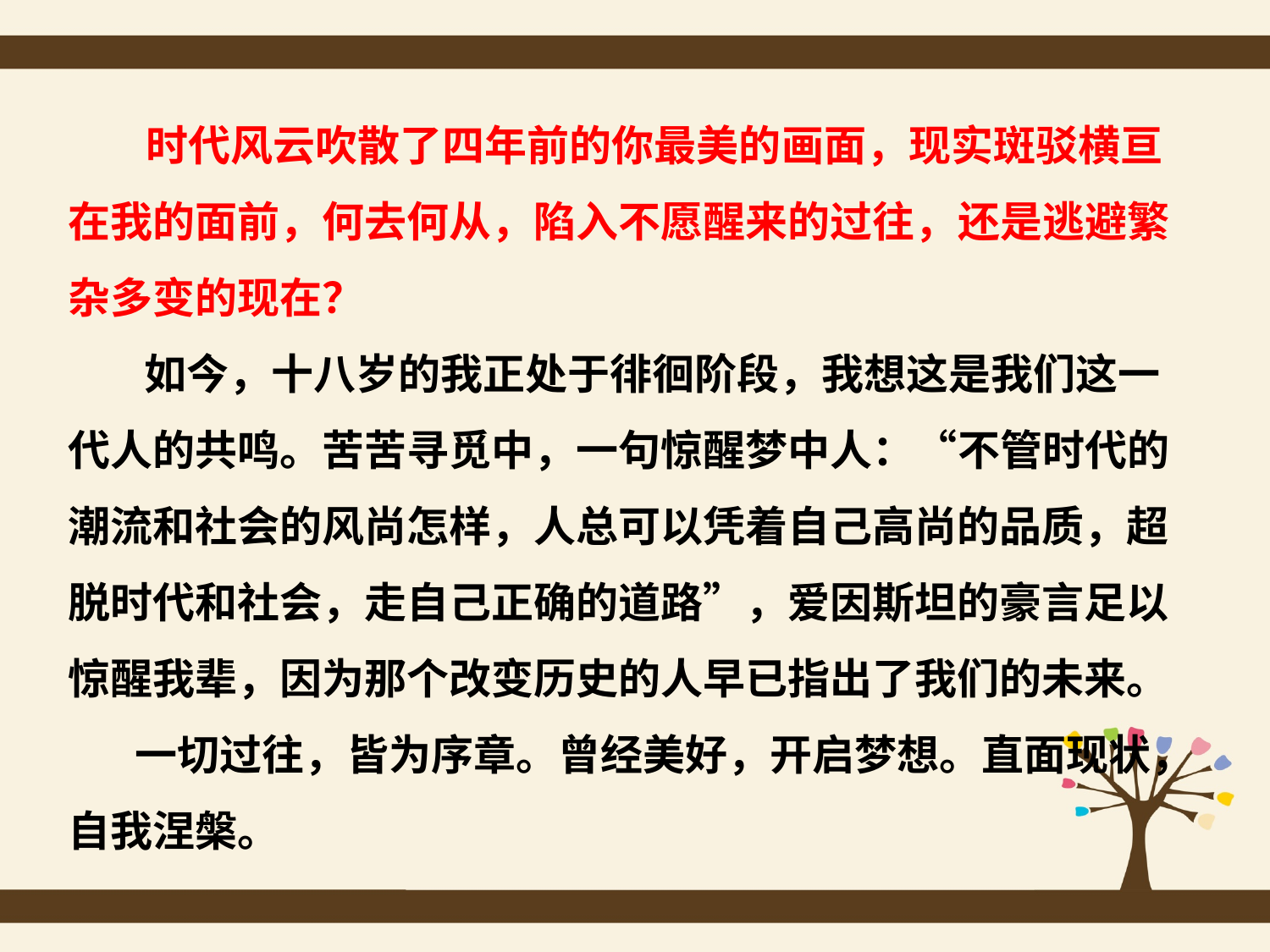

时代风云吹散了四年前的你最美的画面，现实斑驳横亘在我的面前，何去何从，陷入不愿醒来的过往，还是逃避繁杂多变的现在？
   如今，十八岁的我正处于徘徊阶段，我想这是我们这一代人的共鸣。苦苦寻觅中，一句惊醒梦中人：“不管时代的潮流和社会的风尚怎样，人总可以凭着自己高尚的品质，超脱时代和社会，走自己正确的道路”，爱因斯坦的豪言足以惊醒我辈，因为那个改变历史的人早已指出了我们的未来。
  一切过往，皆为序章。曾经美好，开启梦想。直面现状，自我涅槃。